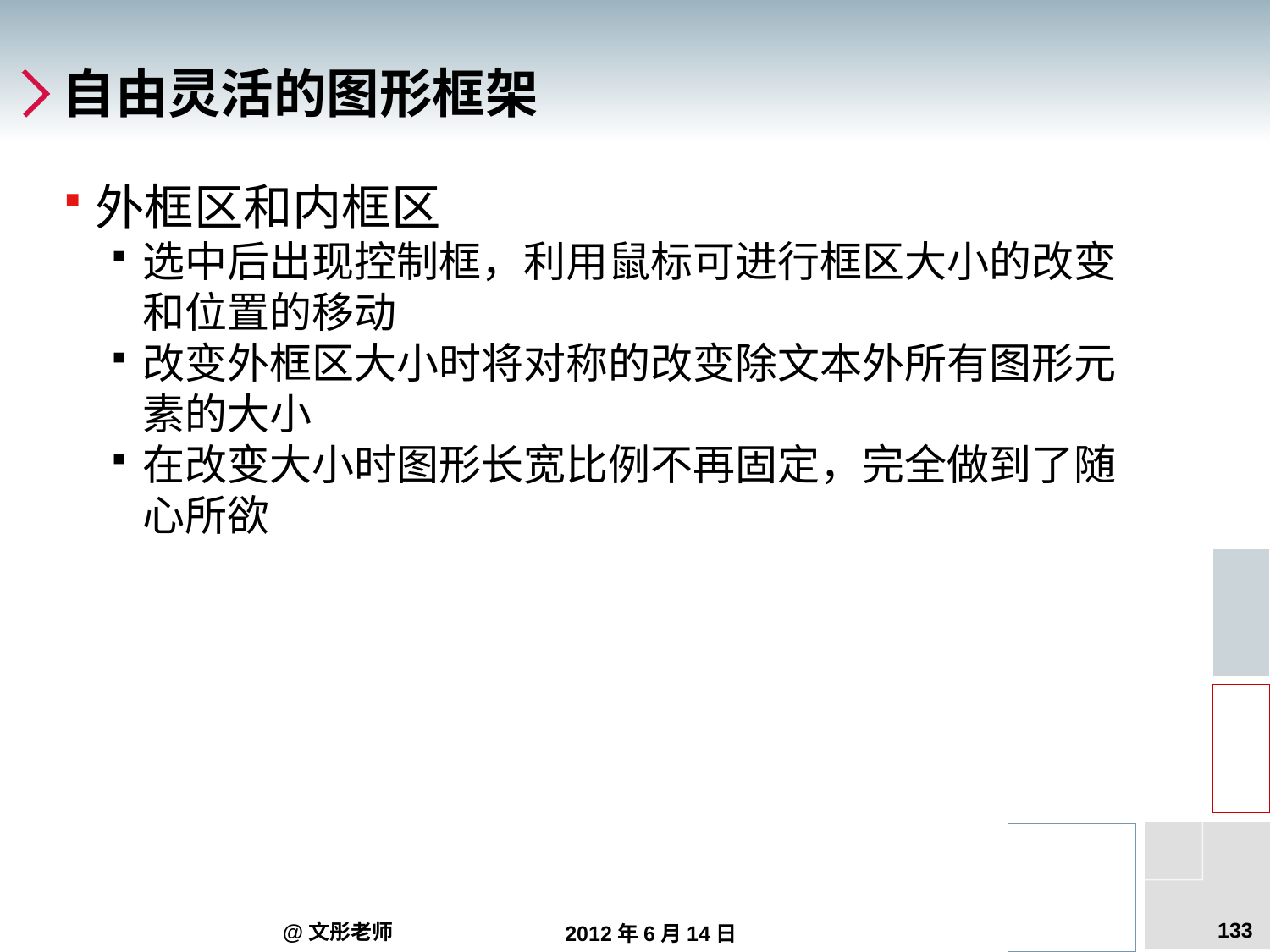

# 自由灵活的图形框架
外框区和内框区
选中后出现控制框，利用鼠标可进行框区大小的改变和位置的移动
改变外框区大小时将对称的改变除文本外所有图形元素的大小
在改变大小时图形长宽比例不再固定，完全做到了随心所欲

133
@文彤老师

2012年6月14日